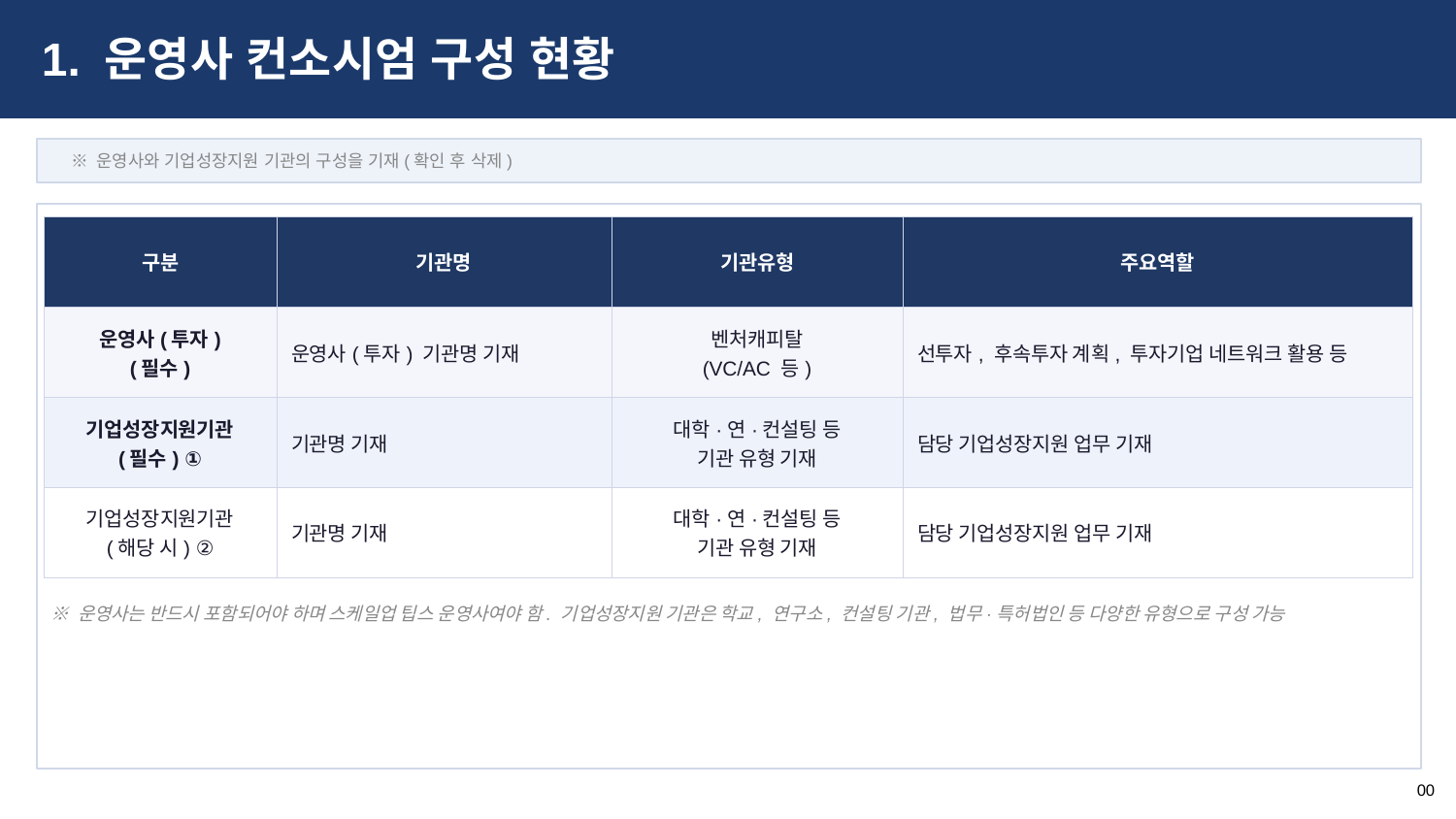

1. 운영사 컨소시엄 구성 현황

※ 운영사와 기업성장지원 기관의 구성을 기재(확인 후 삭제)

| 구분 | 기관명 | 기관유형 | 주요역할 |
| --- | --- | --- | --- |
| 운영사(투자) (필수) | 운영사(투자) 기관명 기재 | 벤처캐피탈 (VC/AC 등) | 선투자, 후속투자 계획, 투자기업 네트워크 활용 등 |
| 기업성장지원기관 (필수) ① | 기관명 기재 | 대학·연·컨설팅 등 기관 유형 기재 | 담당 기업성장지원 업무 기재 |
| 기업성장지원기관 (해당 시) ② | 기관명 기재 | 대학·연·컨설팅 등 기관 유형 기재 | 담당 기업성장지원 업무 기재 |
※ 운영사는 반드시 포함되어야 하며 스케일업 팁스 운영사여야 함. 기업성장지원 기관은 학교, 연구소, 컨설팅 기관, 법무·특허법인 등 다양한 유형으로 구성 가능
00